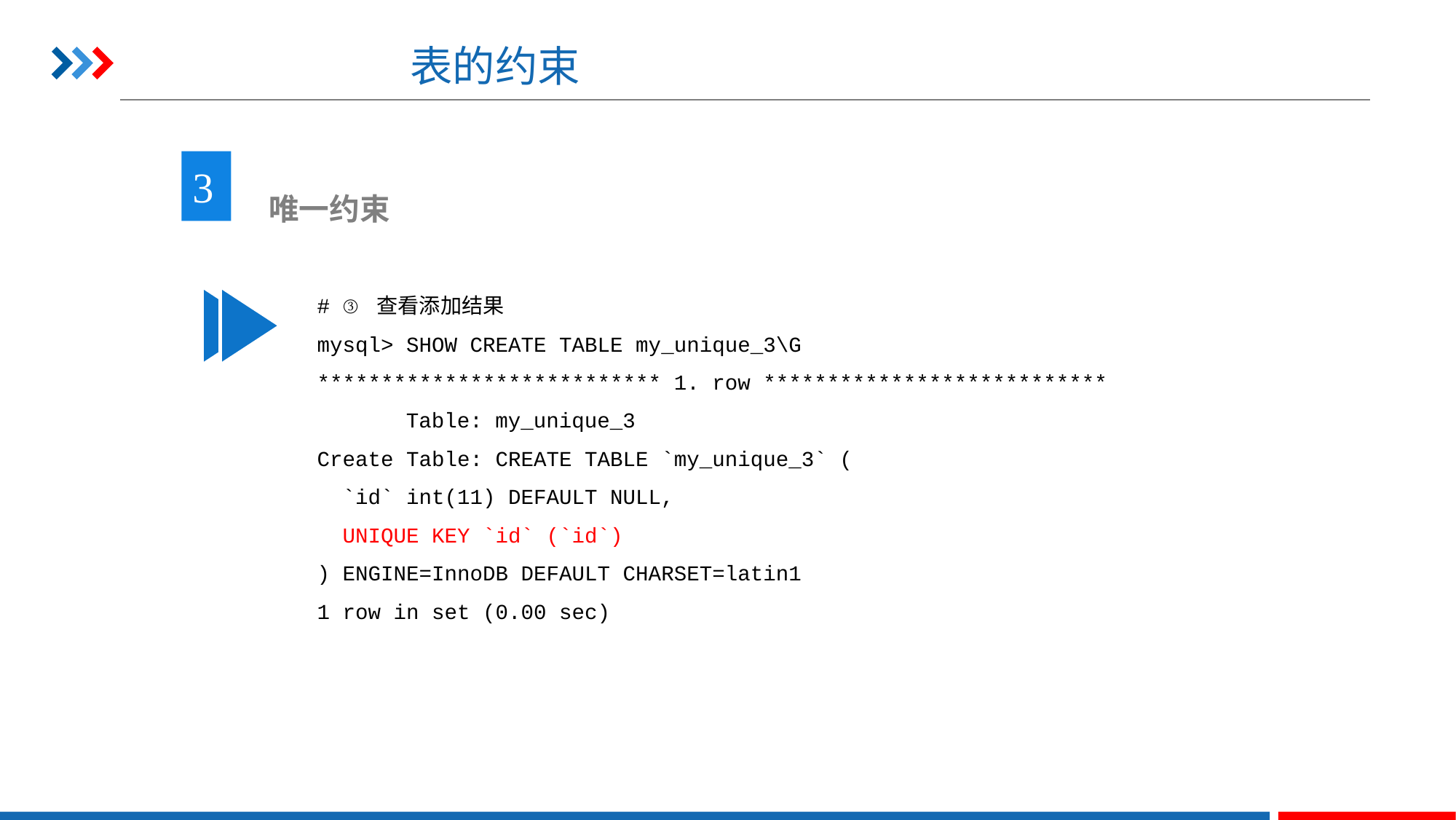

# 表的约束

3
  唯一约束
# ③ 查看添加结果
mysql> SHOW CREATE TABLE my_unique_3\G
*************************** 1. row ***************************
       Table: my_unique_3
Create Table: CREATE TABLE `my_unique_3` (
  `id` int(11) DEFAULT NULL,
  UNIQUE KEY `id` (`id`)
) ENGINE=InnoDB DEFAULT CHARSET=latin1
1 row in set (0.00 sec)